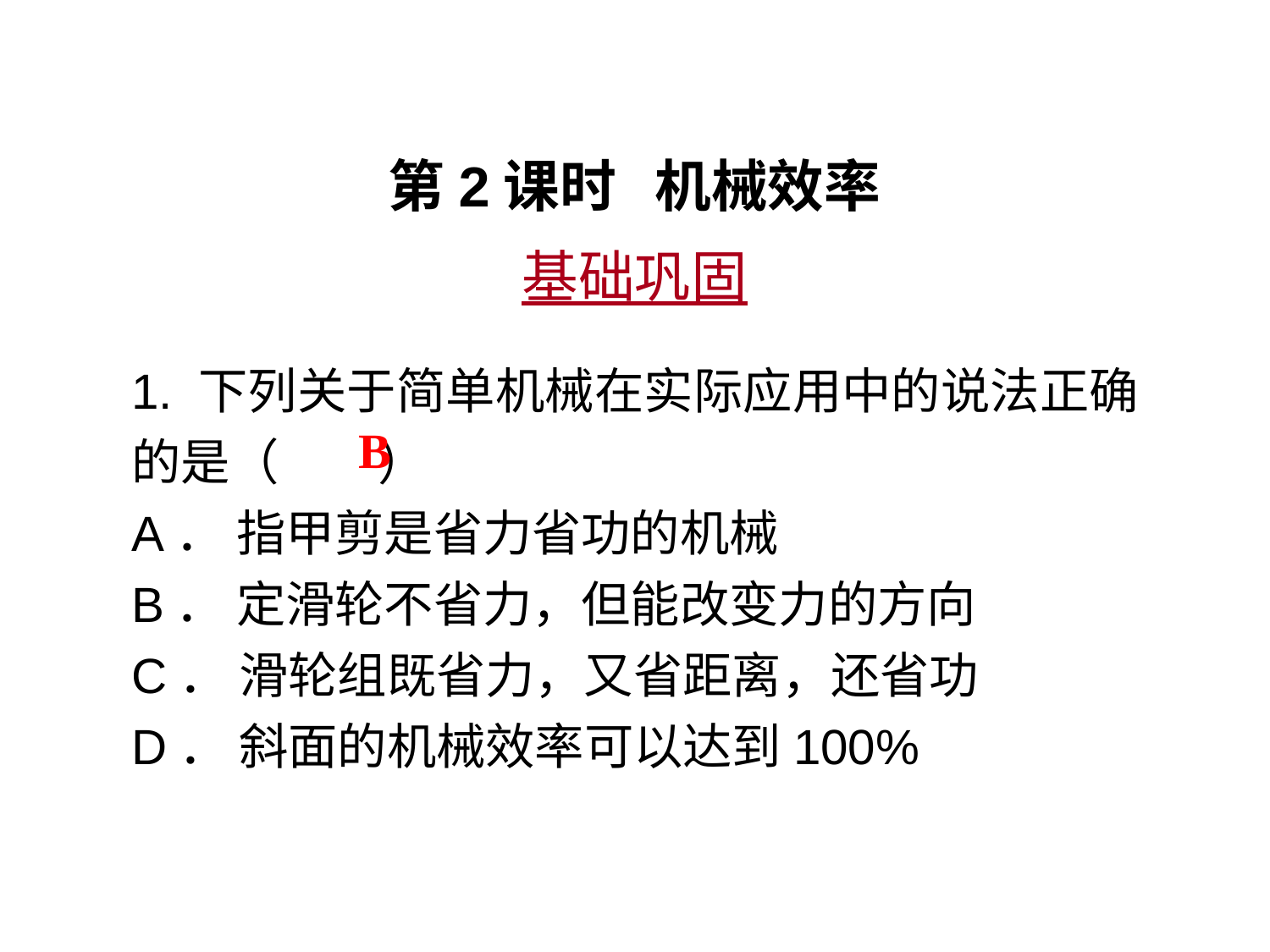

第2课时   机械效率
基础巩固
1. 下列关于简单机械在实际应用中的说法正确的是（　　）
A． 指甲剪是省力省功的机械
B． 定滑轮不省力，但能改变力的方向
C． 滑轮组既省力，又省距离，还省功
D． 斜面的机械效率可以达到100%
B